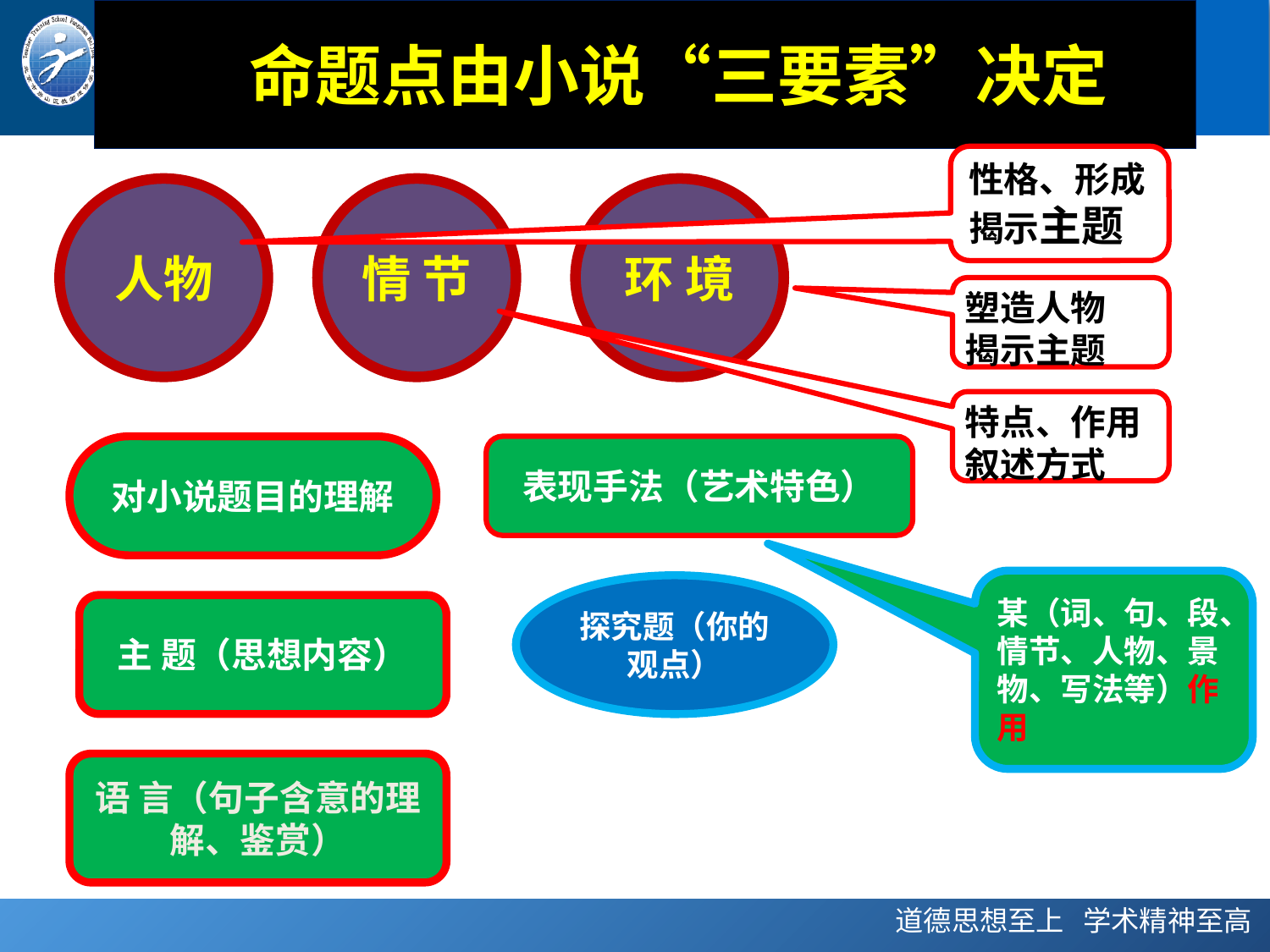

# 命题点由小说“三要素”决定
性格、形成揭示主题
人物
情 节
环 境
塑造人物
揭示主题
特点、作用叙述方式
对小说题目的理解
表现手法（艺术特色）
某（词、句、段、情节、人物、景物、写法等）作 用
探究题（你的观点）
主 题（思想内容）

语 言（句子含意的理解、鉴赏）